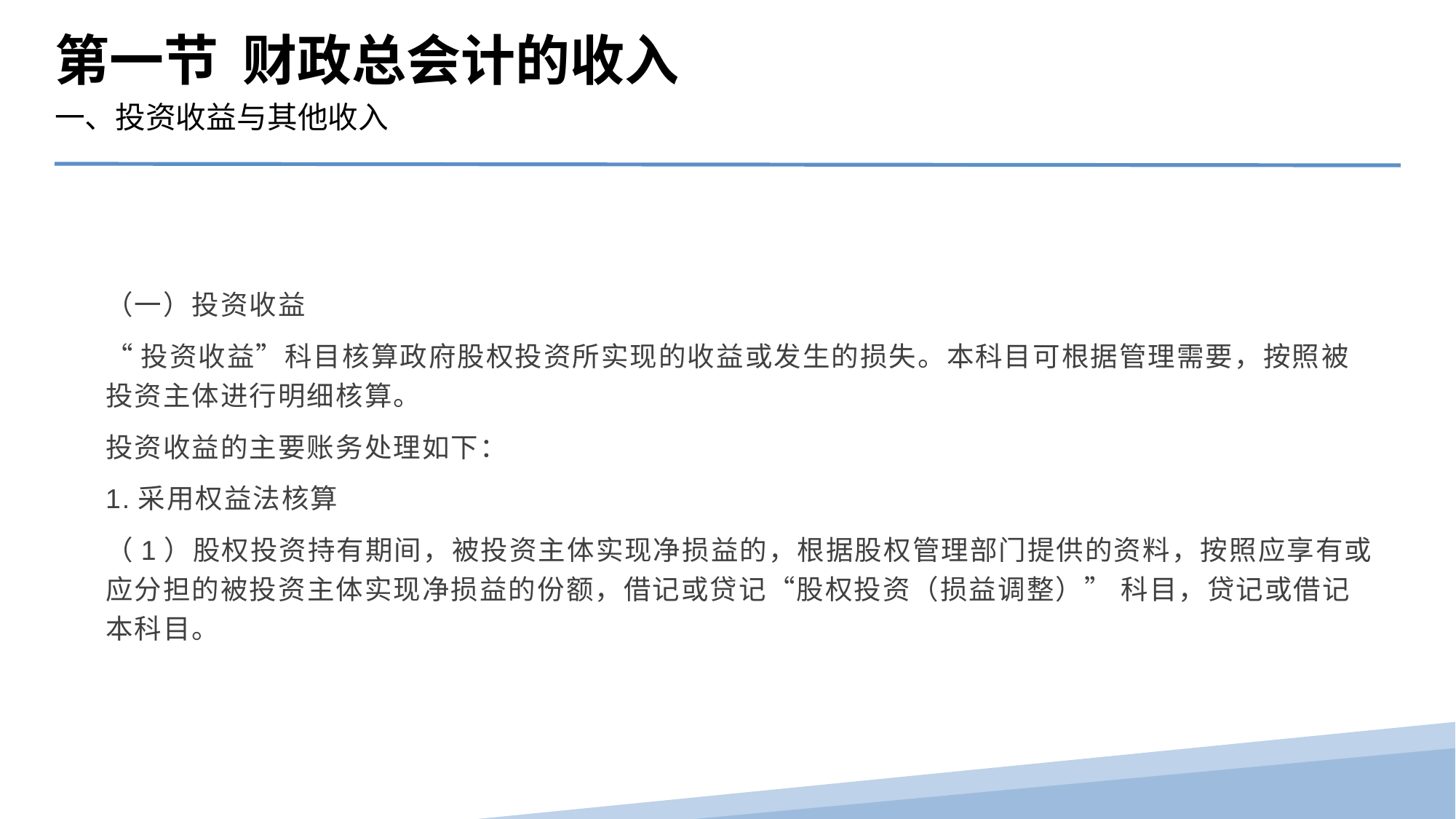

第一节  财政总会计的收入
一、投资收益与其他收入
（一）投资收益
“投资收益”科目核算政府股权投资所实现的收益或发生的损失。本科目可根据管理需要，按照被投资主体进行明细核算。
投资收益的主要账务处理如下：
1.采用权益法核算
（1）股权投资持有期间，被投资主体实现净损益的，根据股权管理部门提供的资料，按照应享有或应分担的被投资主体实现净损益的份额，借记或贷记“股权投资（损益调整）” 科目，贷记或借记本科目。